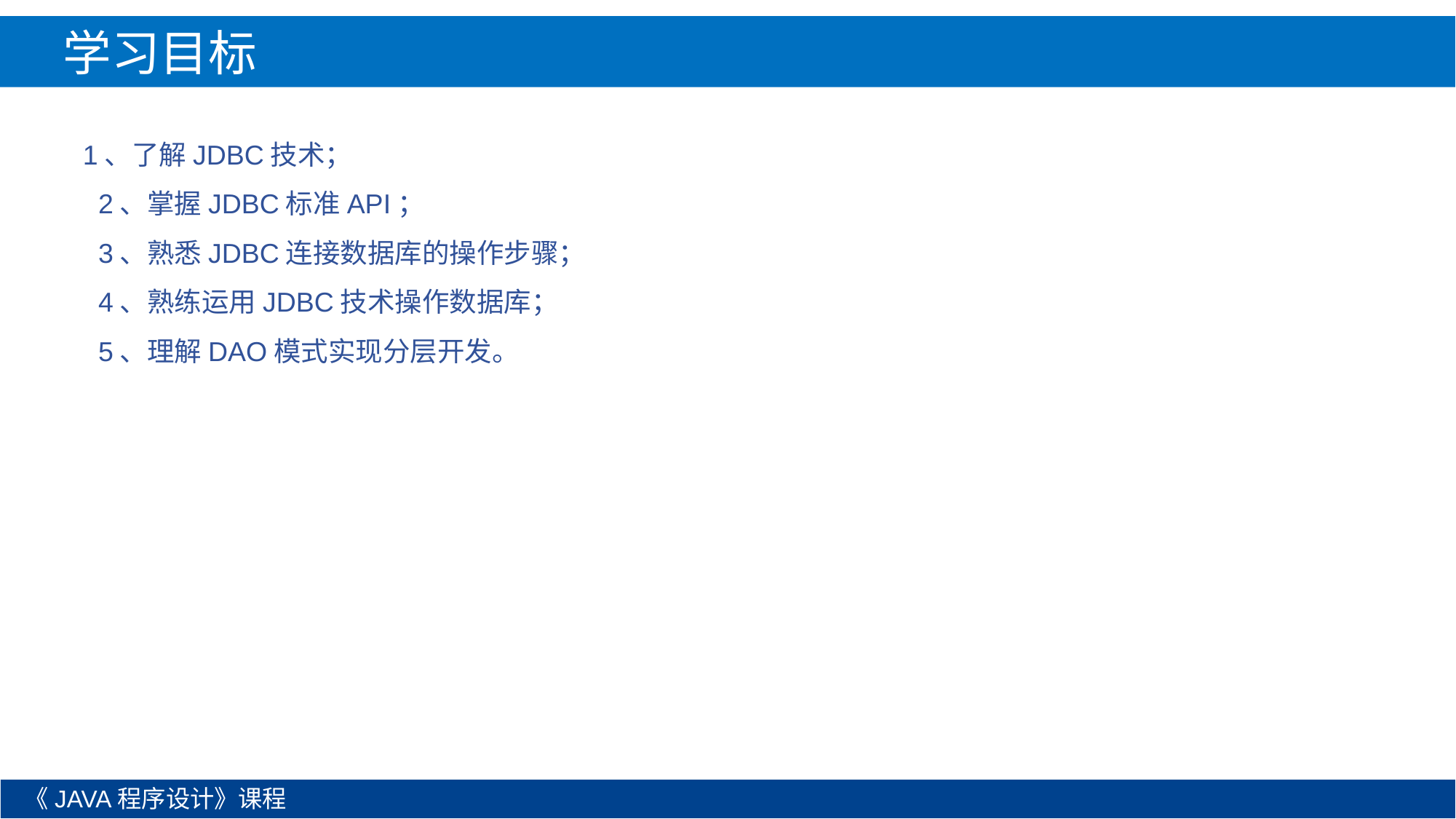

学习目标
1、了解JDBC技术；
  2、掌握JDBC标准API；
  3、熟悉JDBC连接数据库的操作步骤；
  4、熟练运用JDBC技术操作数据库；
  5、理解DAO模式实现分层开发。
《JAVA程序设计》课程